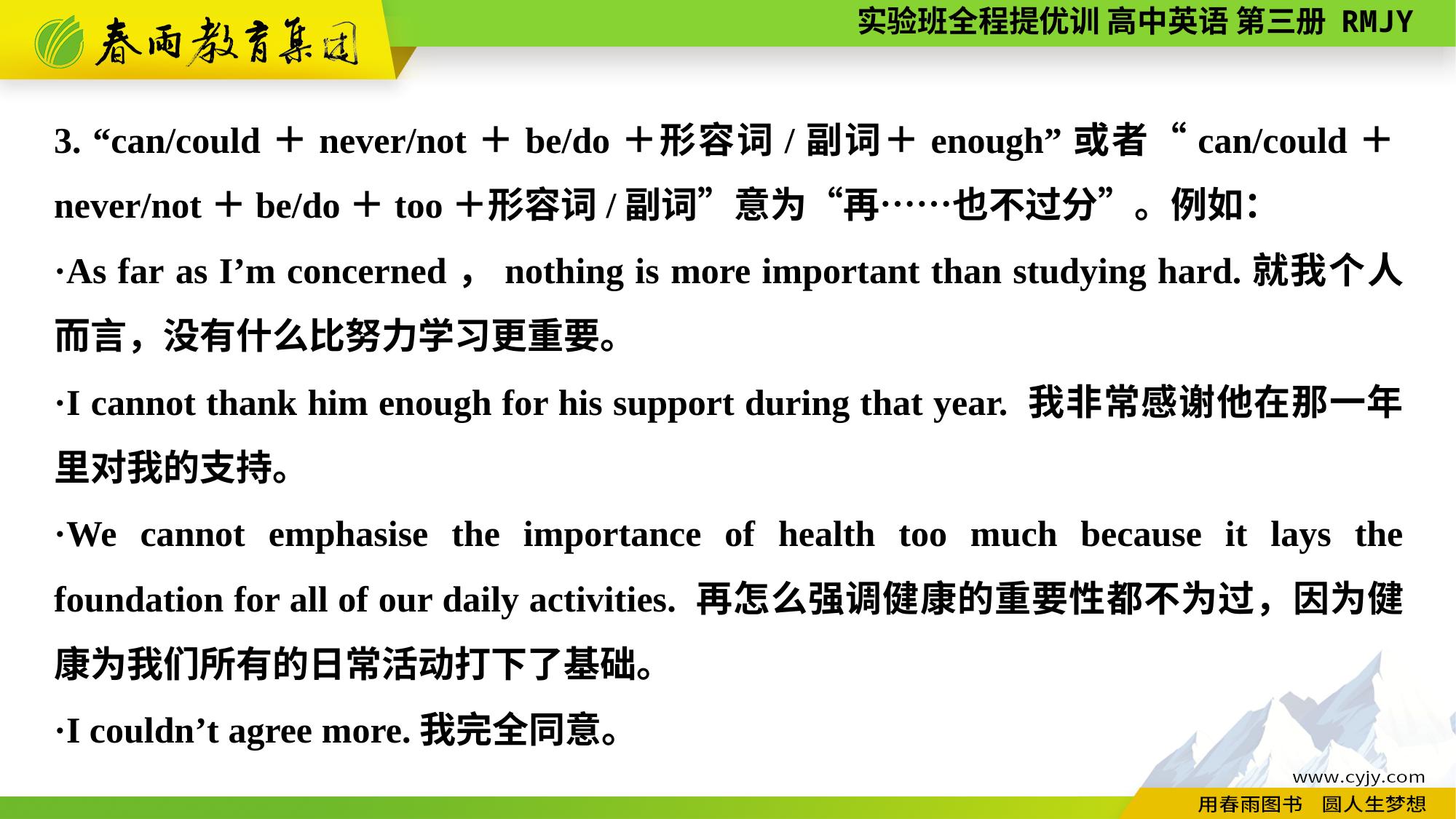

3. “can/could＋never/not＋be/do＋形容词/副词＋enough”或者“can/could＋never/not＋be/do＋too＋形容词/副词”意为“再……也不过分”。例如：
·As far as I’m concerned，nothing is more important than studying hard.就我个人而言，没有什么比努力学习更重要。
·I cannot thank him enough for his support during that year. 我非常感谢他在那一年里对我的支持。
·We cannot emphasise the importance of health too much because it lays the foundation for all of our daily activities. 再怎么强调健康的重要性都不为过，因为健康为我们所有的日常活动打下了基础。
·I couldn’t agree more.我完全同意。